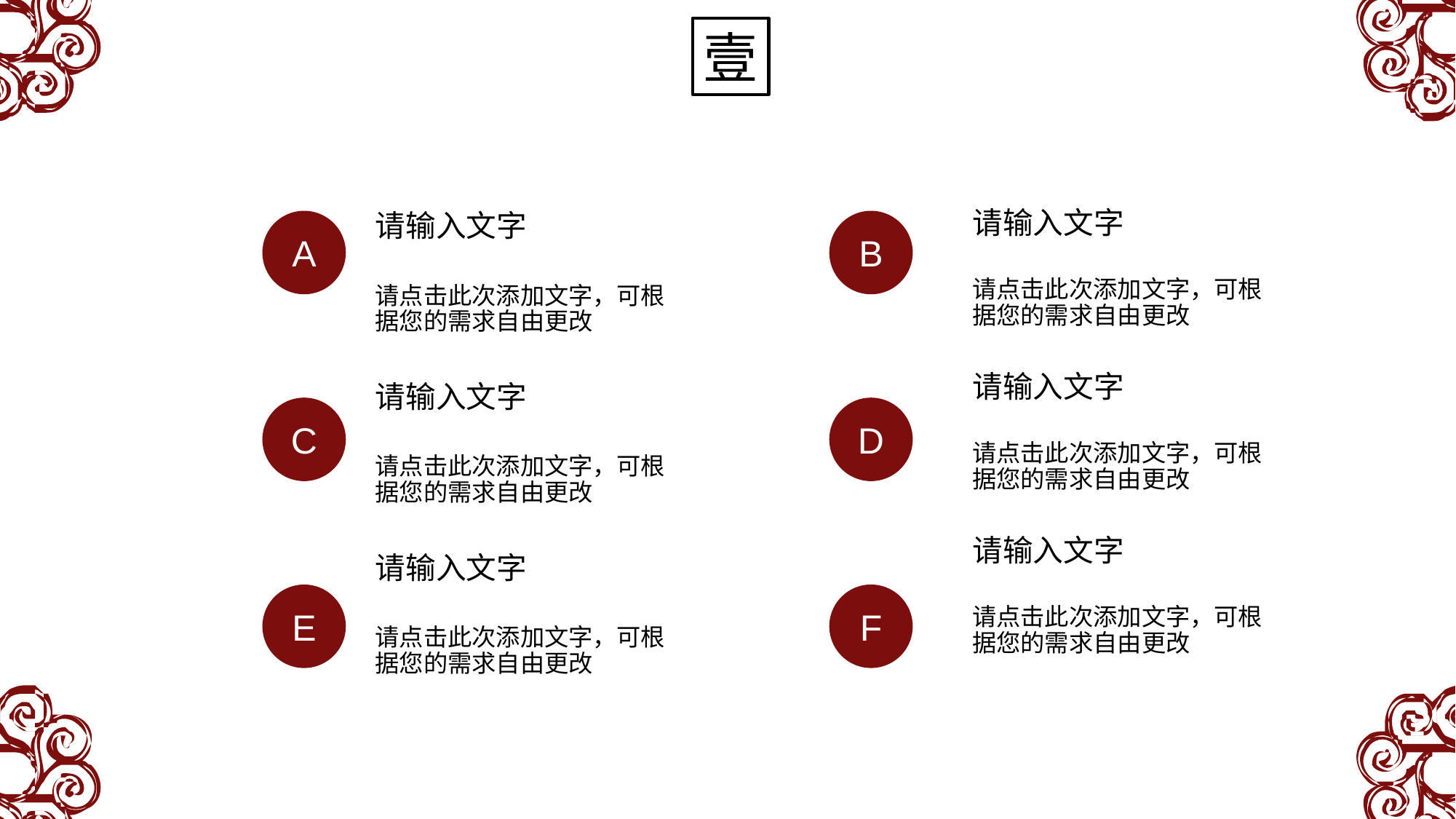

壹
请输入文字
A
请输入文字
B
请点击此次添加文字，可根据您的需求自由更改
请点击此次添加文字，可根据您的需求自由更改
请输入文字
请输入文字
C
D
请点击此次添加文字，可根据您的需求自由更改
请点击此次添加文字，可根据您的需求自由更改
请输入文字
请输入文字
E
F
请点击此次添加文字，可根据您的需求自由更改
请点击此次添加文字，可根据您的需求自由更改